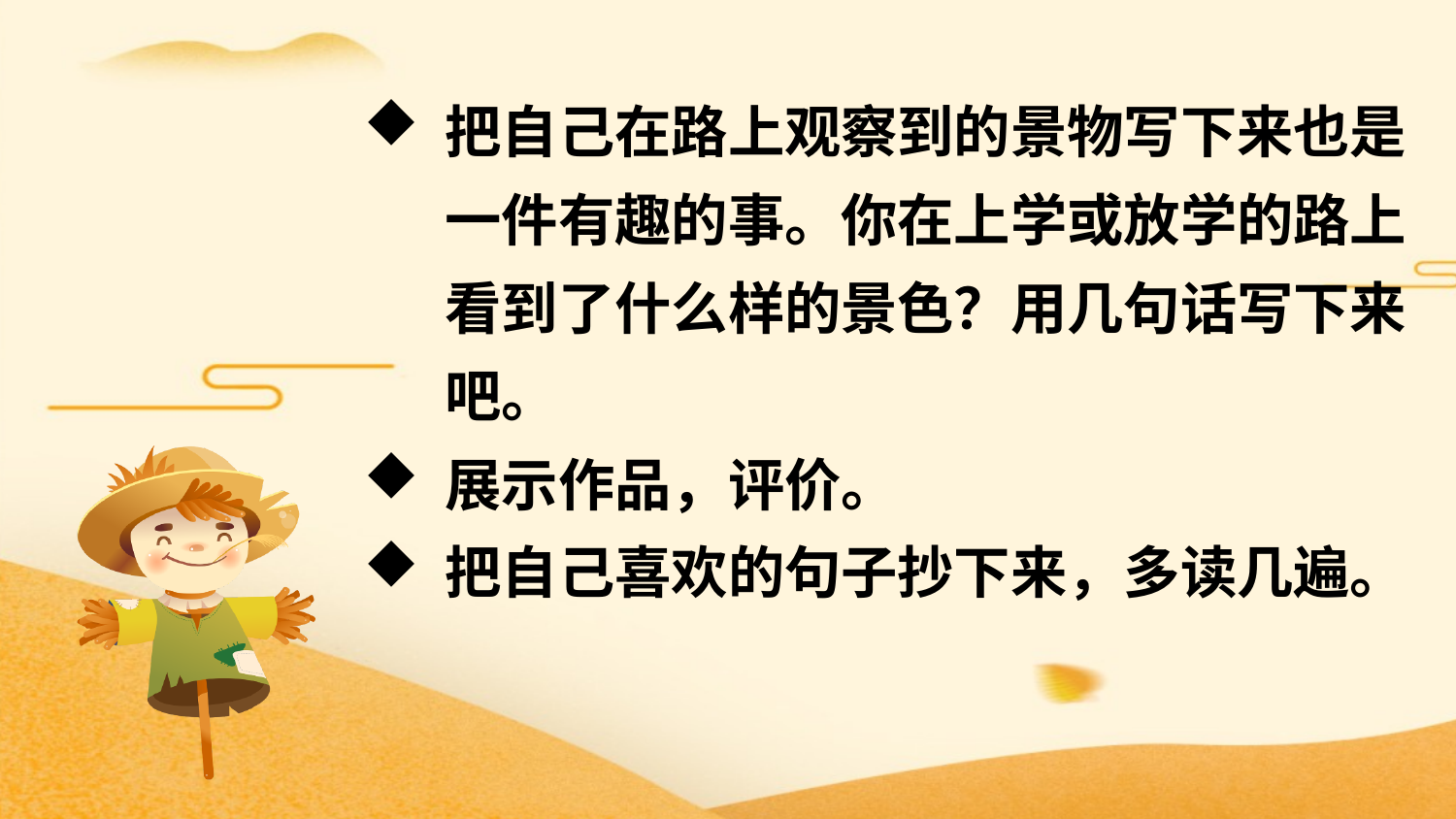

把自己在路上观察到的景物写下来也是一件有趣的事。你在上学或放学的路上看到了什么样的景色？用几句话写下来吧。
展示作品，评价。
把自己喜欢的句子抄下来，多读几遍。